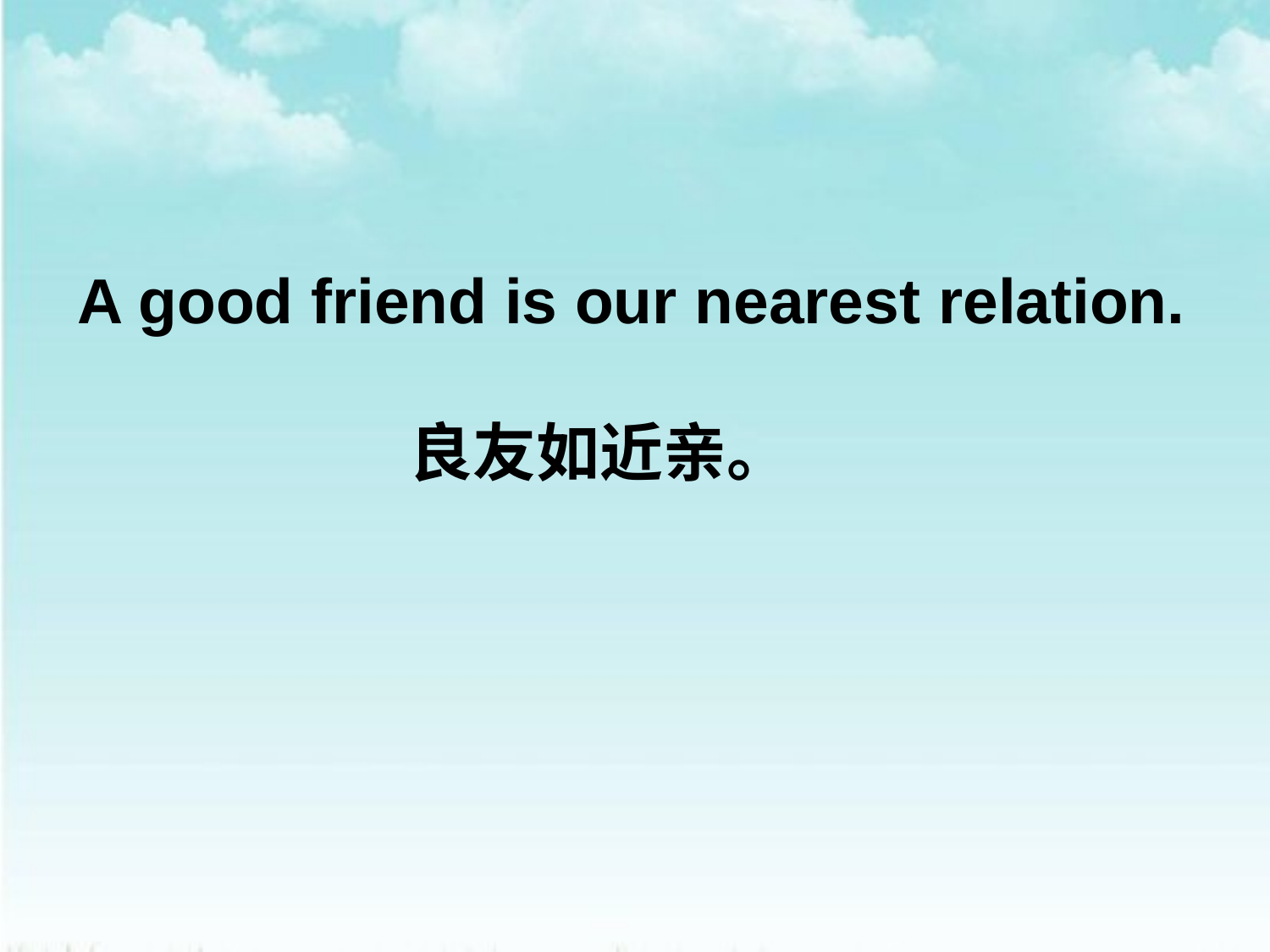

A good friend is our nearest relation.

                      良友如近亲。